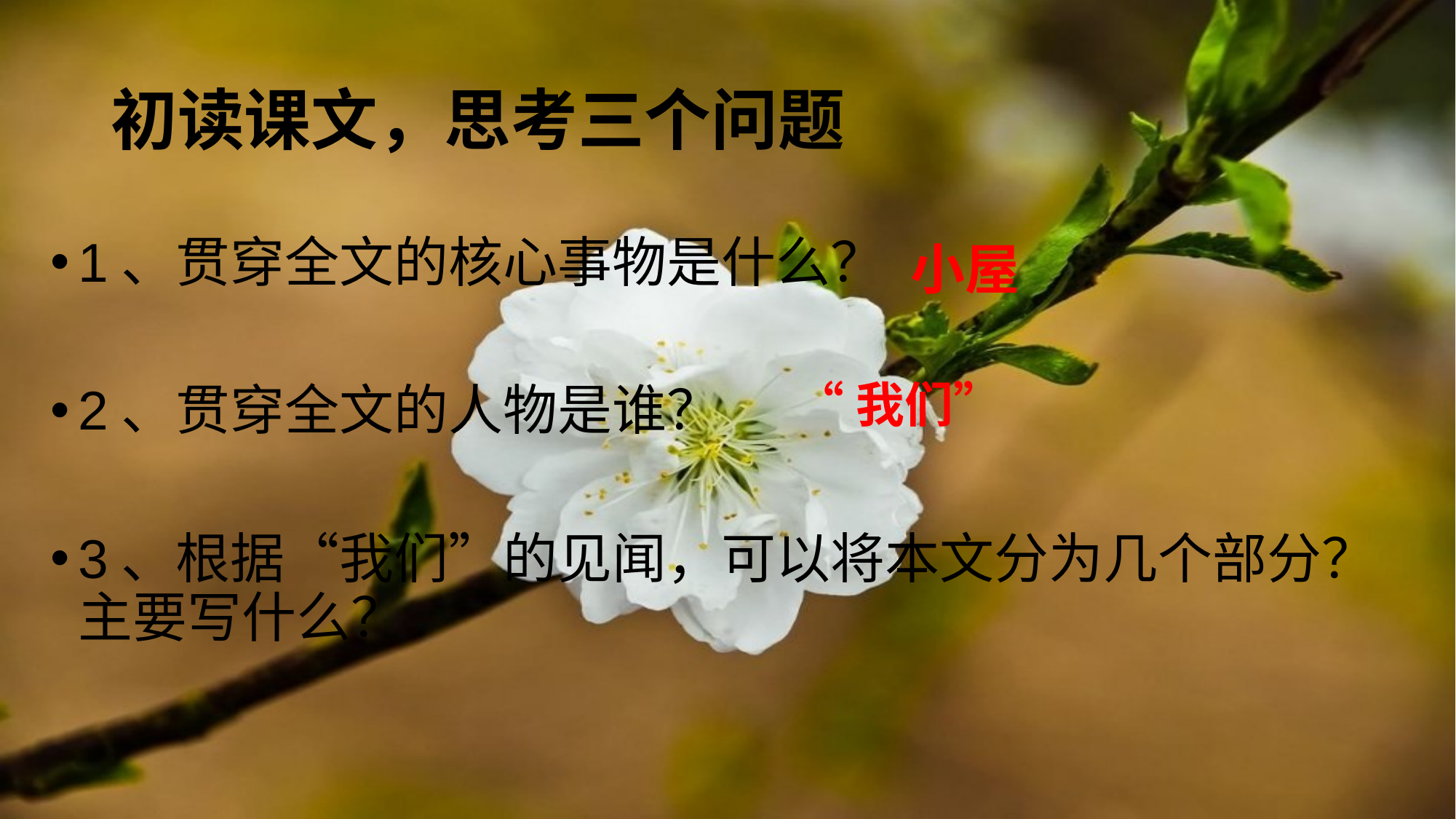

# 初读课文，思考三个问题
1、贯穿全文的核心事物是什么？

2、贯穿全文的人物是谁？

3、根据“我们”的见闻，可以将本文分为几个部分？主要写什么？

小屋
“我们”